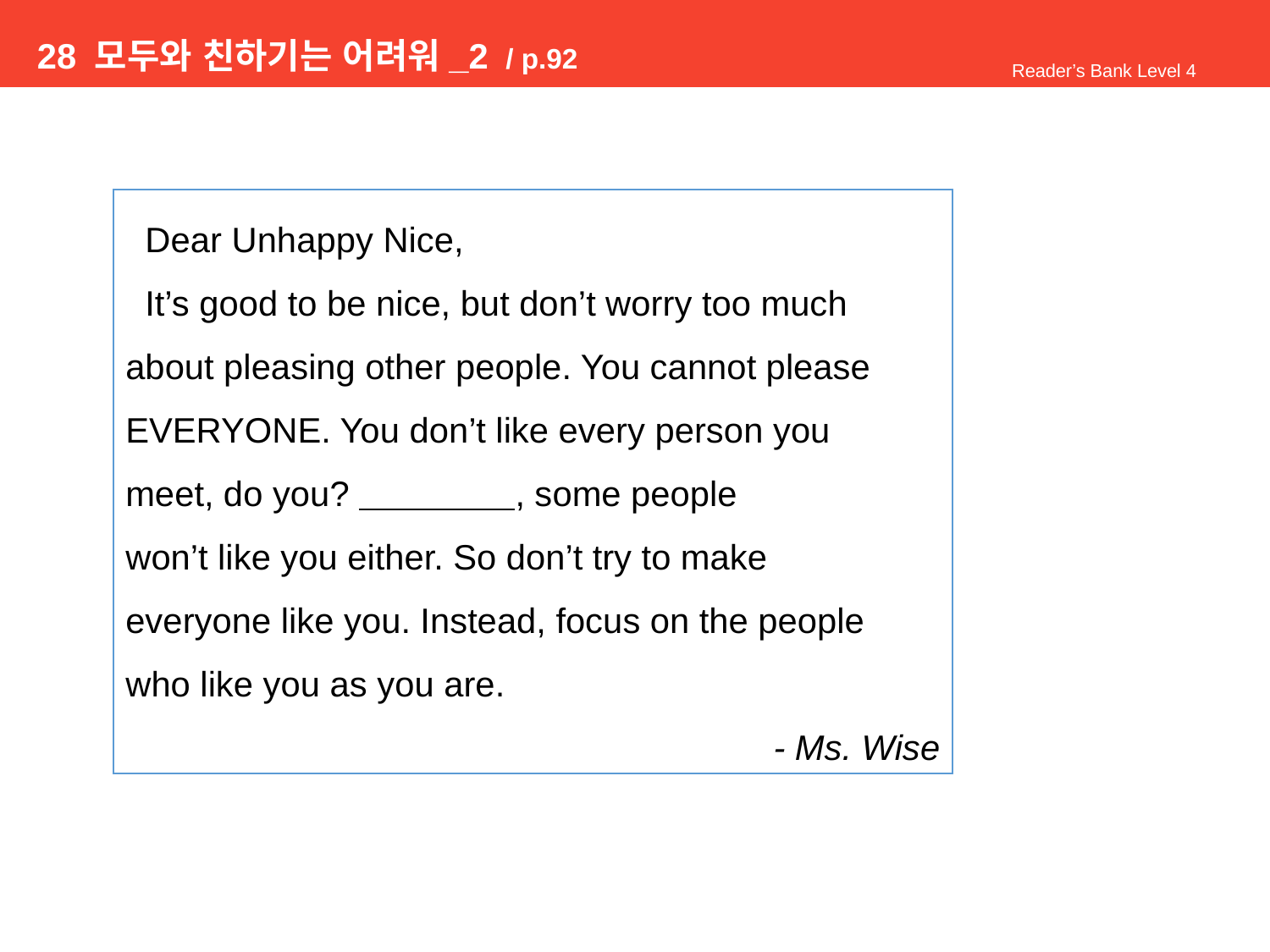

# 28 모두와 친하기는 어려워_2  / p.92
Reader’s Bank Level 4

  Dear Unhappy Nice,
  It’s good to be nice, but don’t worry too much
about pleasing other people. You cannot please
EVERYONE. You don’t like every person you
meet, do you?                 , some people
won’t like you either. So don’t try to make
everyone like you. Instead, focus on the people
who like you as you are.
- Ms. Wise